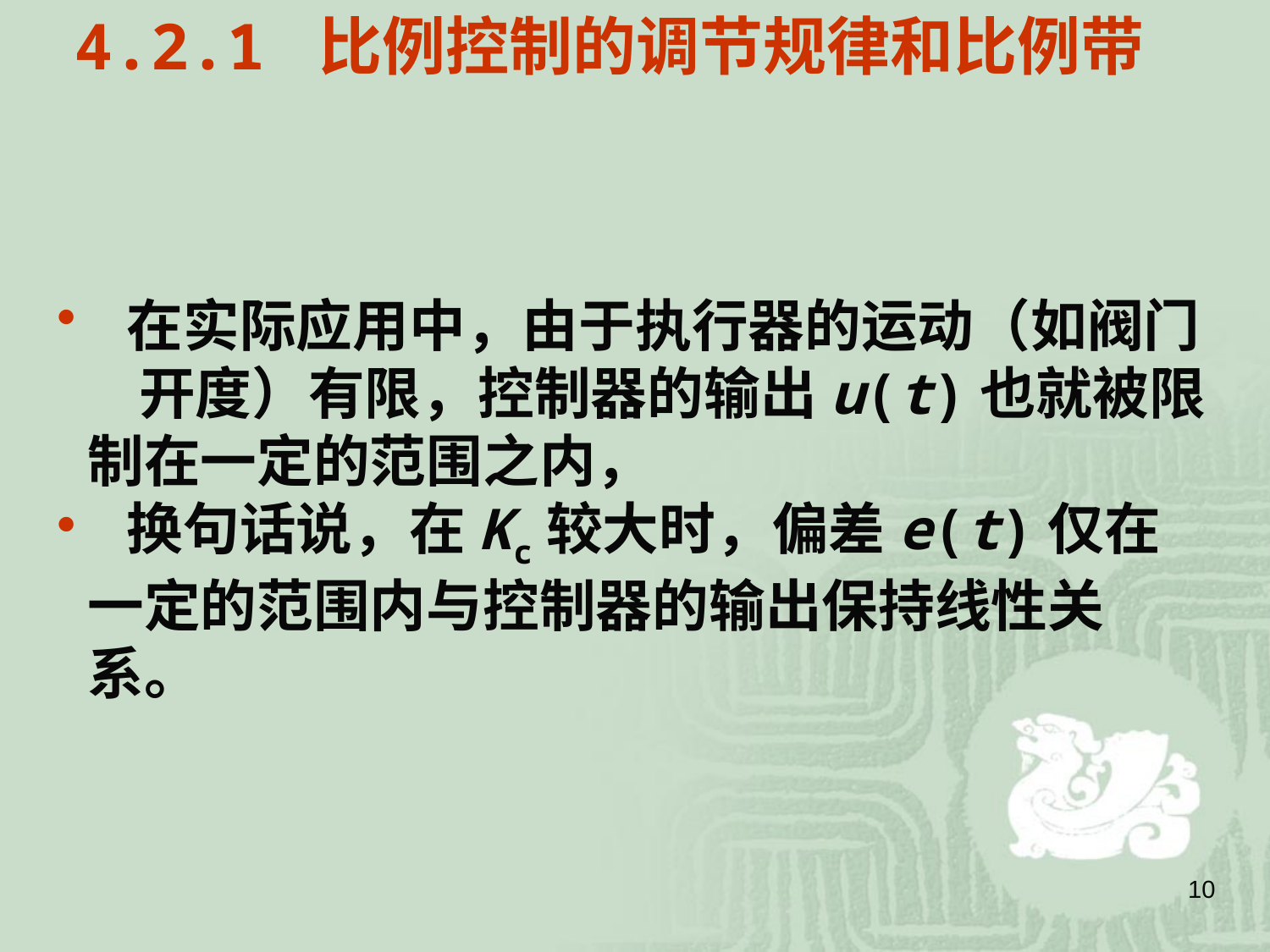

4.2.1 比例控制的调节规律和比例带
  在实际应用中，由于执行器的运动（如阀门     开度）有限，控制器的输出u(t)也就被限制在一定的范围之内，
  换句话说，在Kc较大时，偏差e(t)仅在一定的范围内与控制器的输出保持线性关系。
10